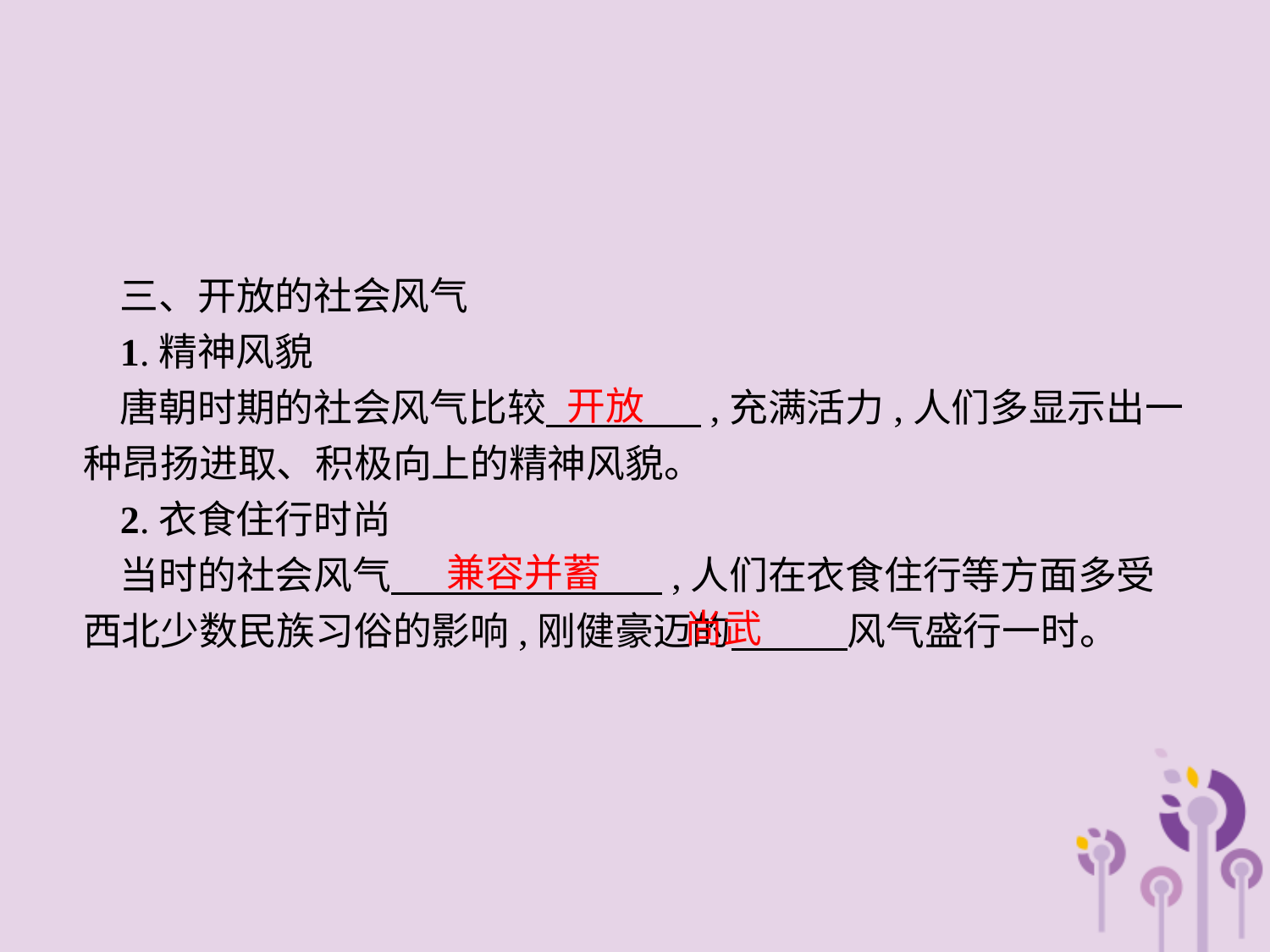

三、开放的社会风气
1.精神风貌
唐朝时期的社会风气比较　　　　,充满活力,人们多显示出一种昂扬进取、积极向上的精神风貌。
2.衣食住行时尚
当时的社会风气　　　　　　　,人们在衣食住行等方面多受西北少数民族习俗的影响,刚健豪迈的　　　风气盛行一时。
开放
兼容并蓄
尚武